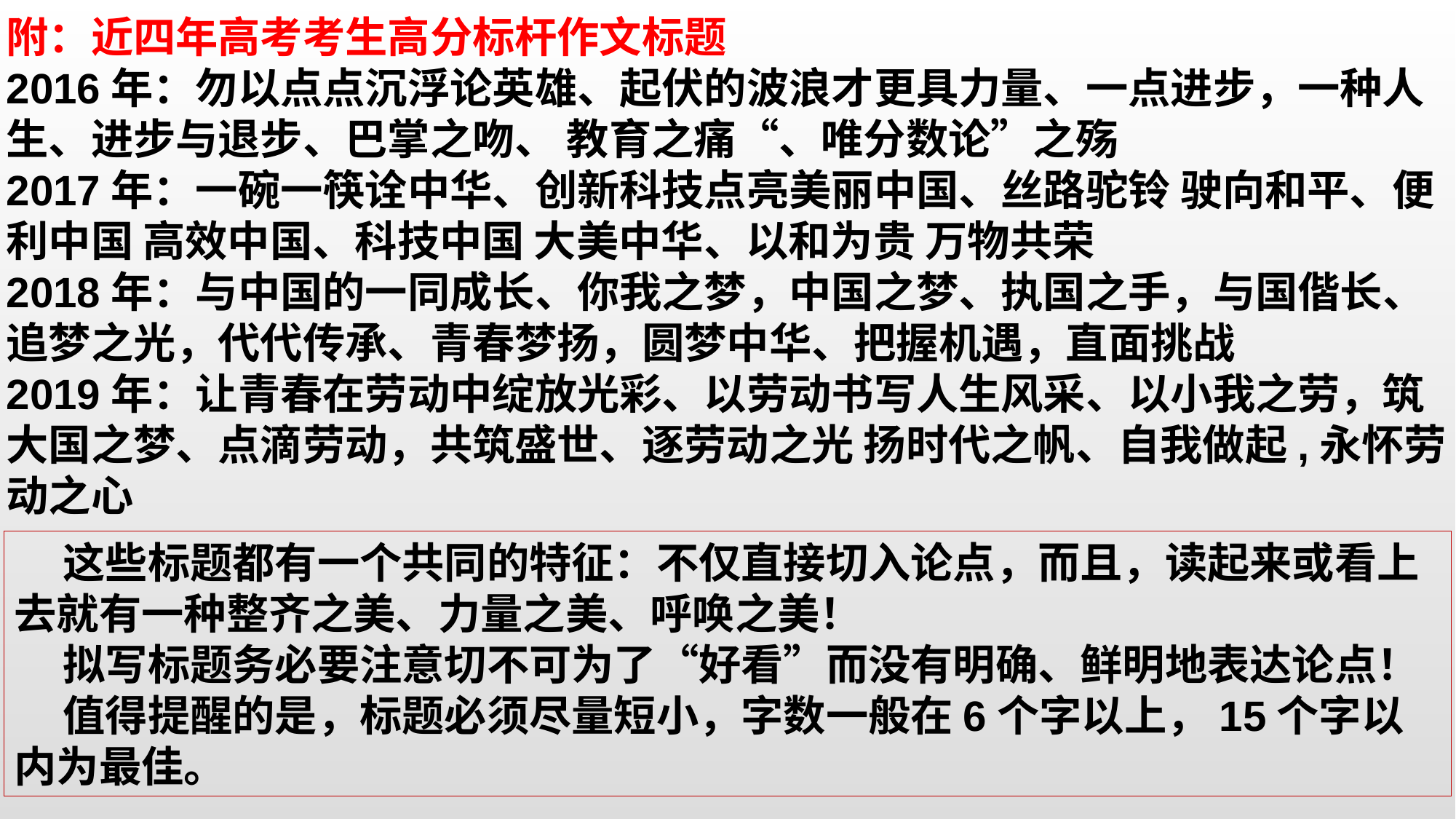

附：近四年高考考生高分标杆作文标题
2016年：勿以点点沉浮论英雄、起伏的波浪才更具力量、一点进步，一种人生、进步与退步、巴掌之吻、 教育之痛“、唯分数论”之殇
2017年：一碗一筷诠中华、创新科技点亮美丽中国、丝路驼铃 驶向和平、便利中国 高效中国、科技中国 大美中华、以和为贵 万物共荣
2018年：与中国的一同成长、你我之梦，中国之梦、执国之手，与国偕长、
追梦之光，代代传承、青春梦扬，圆梦中华、把握机遇，直面挑战
2019年：让青春在劳动中绽放光彩、以劳动书写人生风采、以小我之劳，筑大国之梦、点滴劳动，共筑盛世、逐劳动之光 扬时代之帆、自我做起,永怀劳动之心
    这些标题都有一个共同的特征：不仅直接切入论点，而且，读起来或看上去就有一种整齐之美、力量之美、呼唤之美！
    拟写标题务必要注意切不可为了“好看”而没有明确、鲜明地表达论点！
    值得提醒的是，标题必须尽量短小，字数一般在6个字以上，15个字以内为最佳。